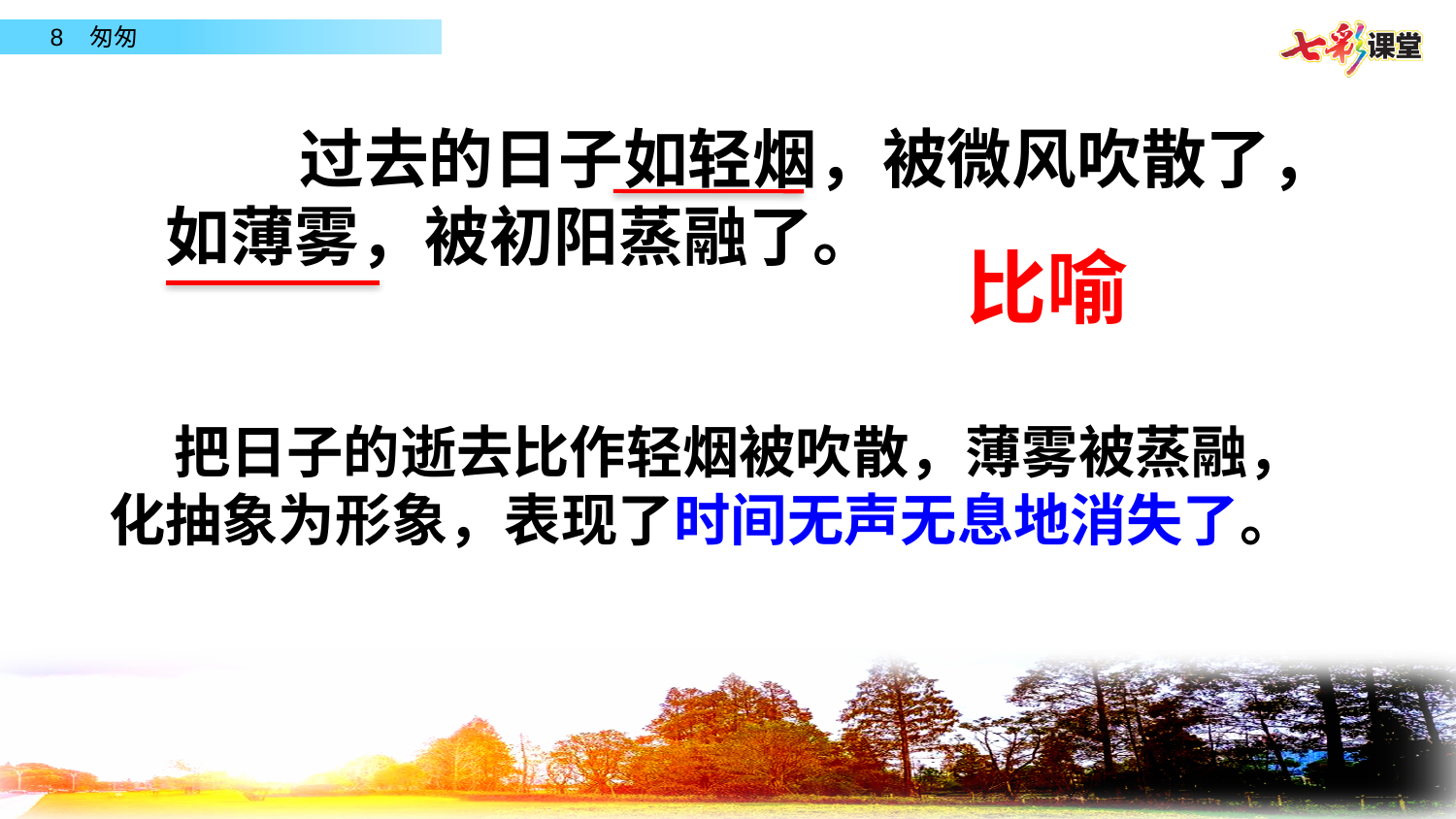

过去的日子如轻烟，被微风吹散了，如薄雾，被初阳蒸融了。
比喻
    把日子的逝去比作轻烟被吹散，薄雾被蒸融，化抽象为形象，表现了时间无声无息地消失了。